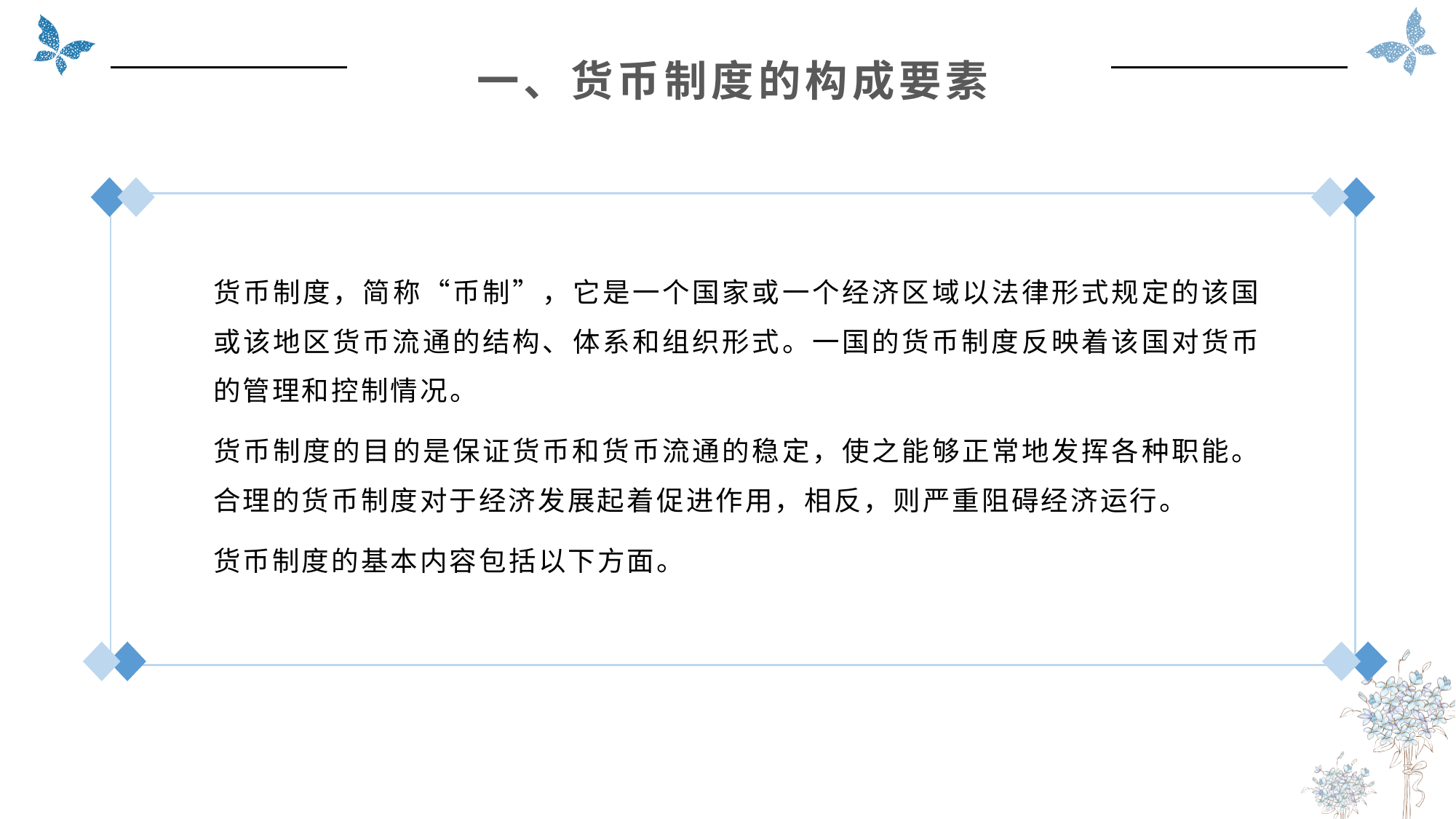

一、货币制度的构成要素

货币制度，简称“币制”，它是一个国家或一个经济区域以法律形式规定的该国或该地区货币流通的结构、体系和组织形式。一国的货币制度反映着该国对货币的管理和控制情况。
货币制度的目的是保证货币和货币流通的稳定，使之能够正常地发挥各种职能。合理的货币制度对于经济发展起着促进作用，相反，则严重阻碍经济运行。
货币制度的基本内容包括以下方面。